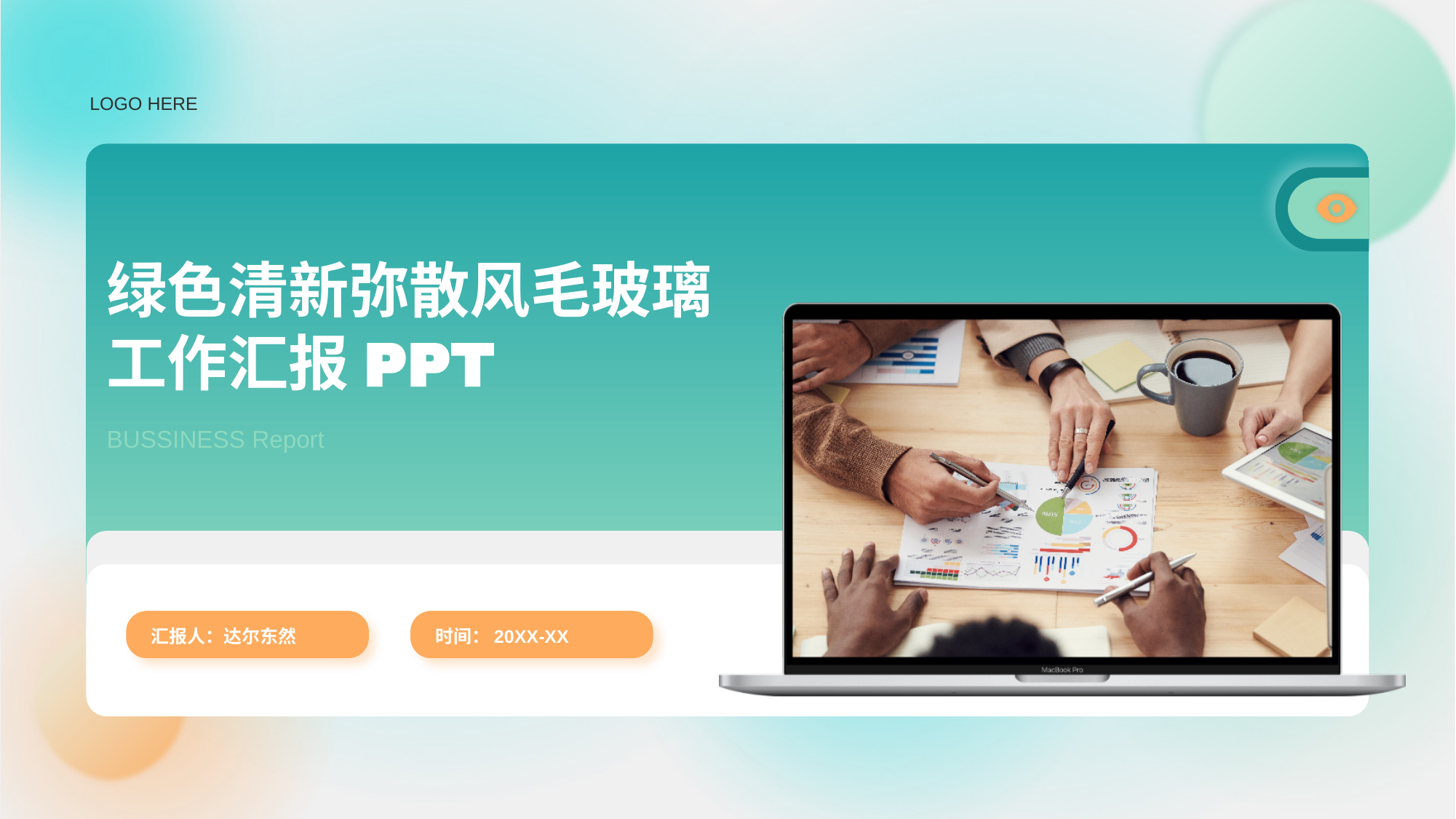

LOGO HERE
# 绿色清新弥散风毛玻璃工作汇报PPT
BUSSINESS Report
汇报人：达尔东然
时间：20XX-XX